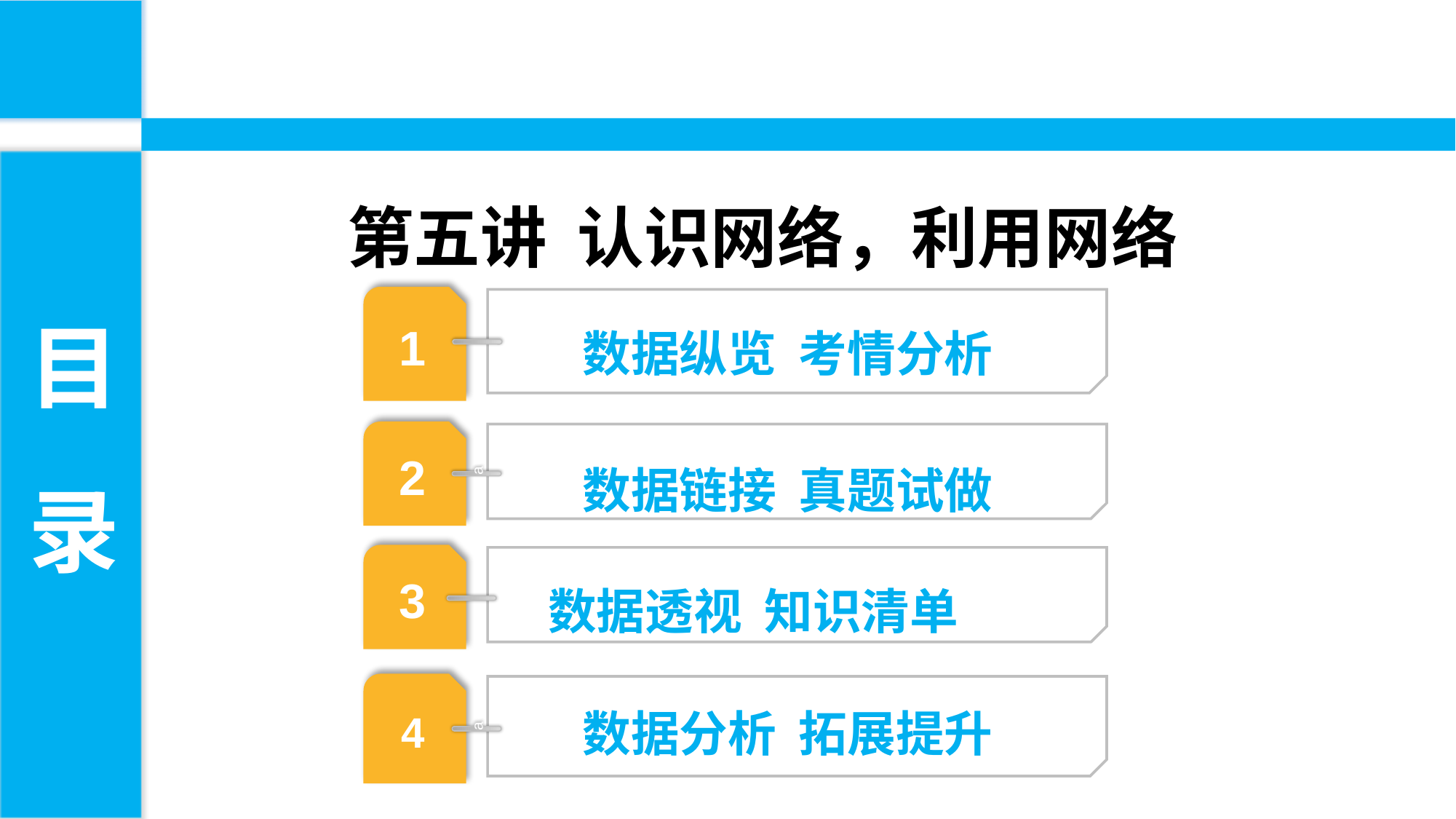

第五讲  认识网络，利用网络

目
录
1
数据纵览  考情分析

2

数据链接  真题试做
a
3
  数据透视  知识清单

数据分析  拓展提升
4

a